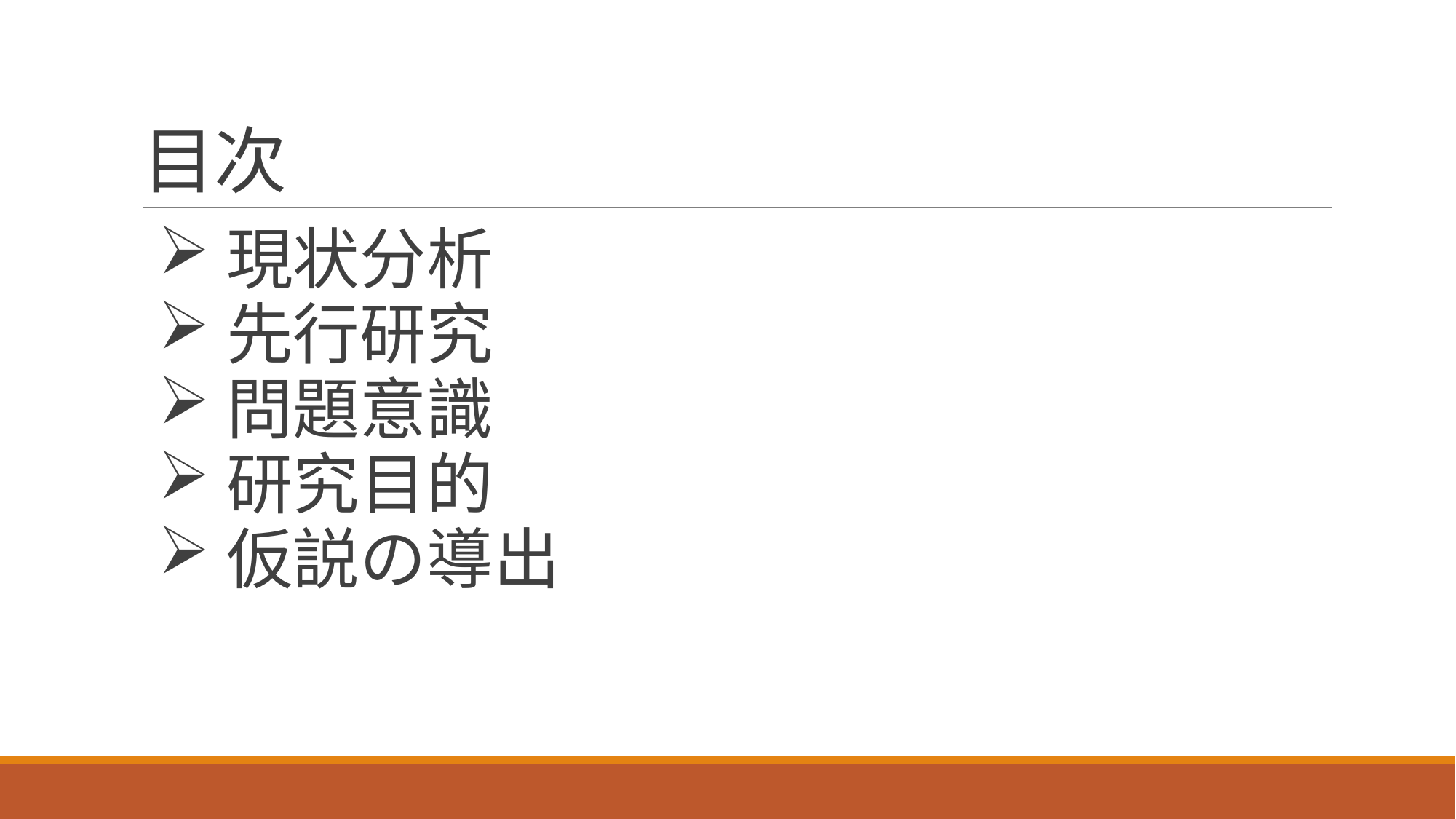

# 目次
現状分析
先行研究
問題意識
研究目的
仮説の導出